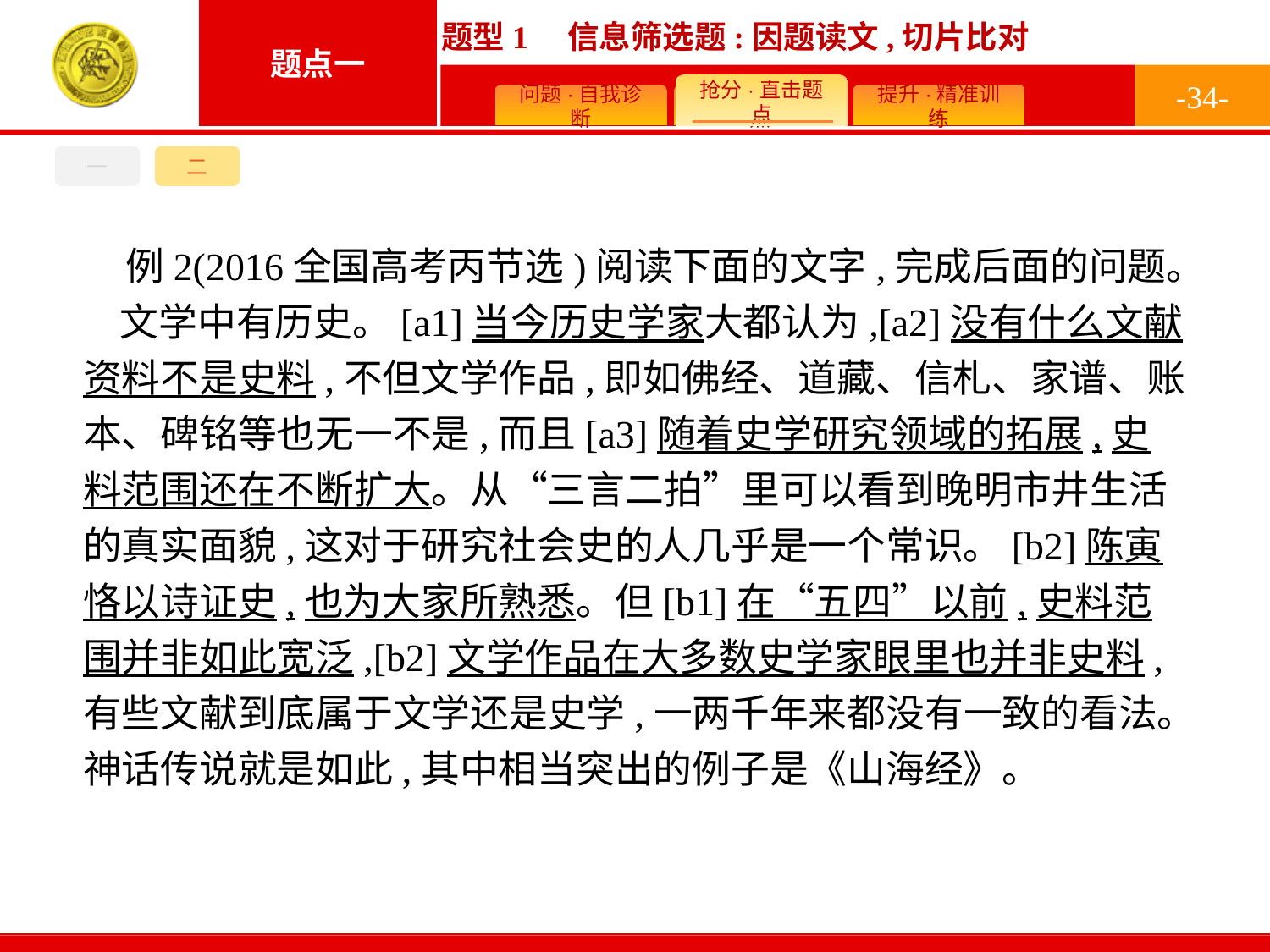

-34-
一
二
例2(2016全国高考丙节选)阅读下面的文字,完成后面的问题。
文学中有历史。[a1]当今历史学家大都认为,[a2]没有什么文献资料不是史料,不但文学作品,即如佛经、道藏、信札、家谱、账本、碑铭等也无一不是,而且[a3]随着史学研究领域的拓展,史料范围还在不断扩大。从“三言二拍”里可以看到晚明市井生活的真实面貌,这对于研究社会史的人几乎是一个常识。[b2]陈寅恪以诗证史,也为大家所熟悉。但[b1]在“五四”以前,史料范围并非如此宽泛,[b2]文学作品在大多数史学家眼里也并非史料,有些文献到底属于文学还是史学,一两千年来都没有一致的看法。神话传说就是如此,其中相当突出的例子是《山海经》。